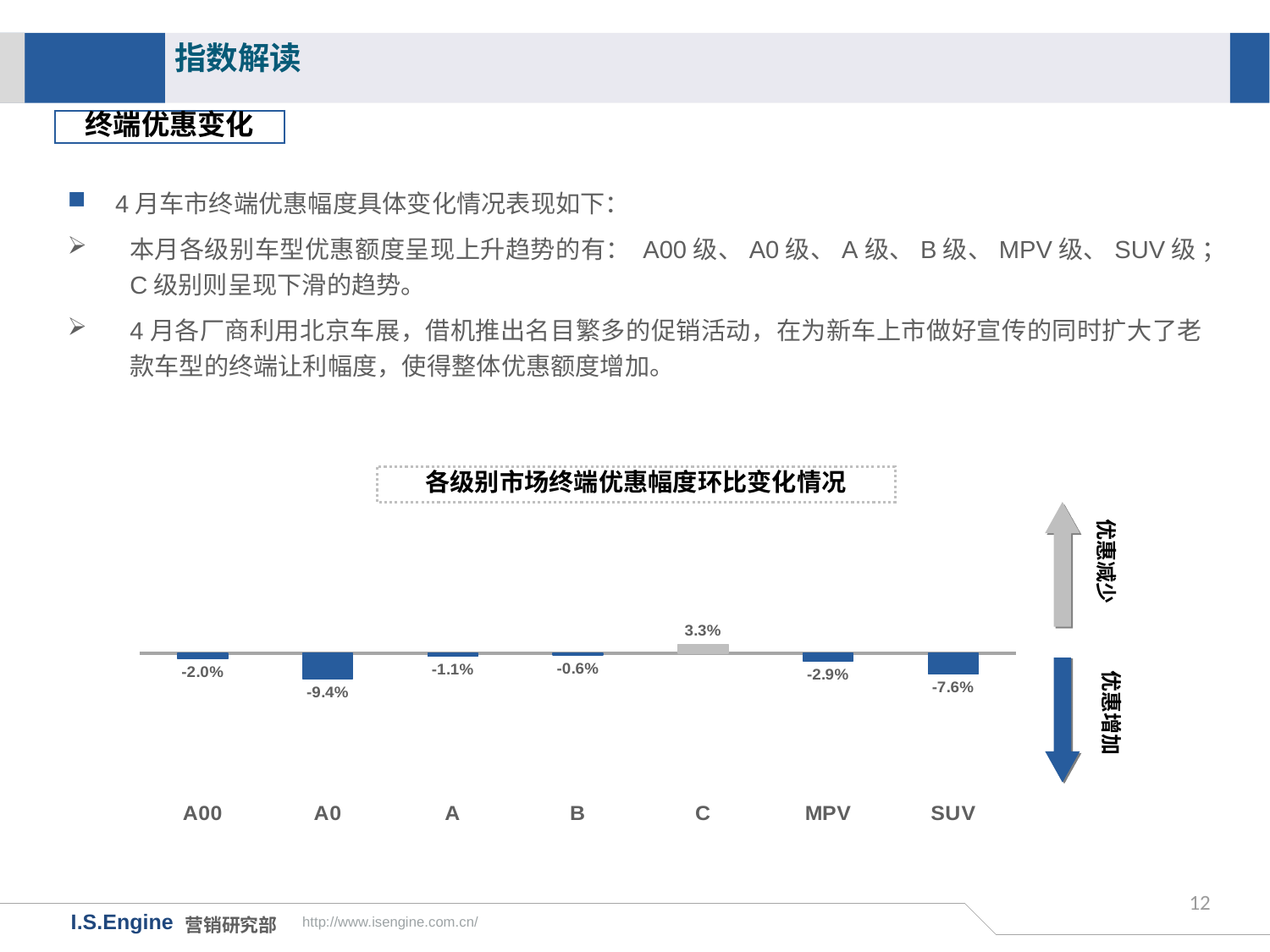

指数解读
终端优惠变化
4月车市终端优惠幅度具体变化情况表现如下：
本月各级别车型优惠额度呈现上升趋势的有： A00级、A0级、A级、B级、MPV级、SUV级 ；C级别则呈现下滑的趋势。
4月各厂商利用北京车展，借机推出名目繁多的促销活动，在为新车上市做好宣传的同时扩大了老款车型的终端让利幅度，使得整体优惠额度增加。
各级别市场终端优惠幅度环比变化情况

### Chart

| Category | 环比变化 |
|---|---|
| A00 | -0.020057736724183206 |
| A0 | -0.09395982653462731 |
| A | -0.01141918520179952 |
| B | -0.005706961690133294 |
| C | 0.0334708225154029 |
| MPV | -0.028679447947334902 |
| SUV | -0.07604309782026752 |
优惠减少

优惠增加

12